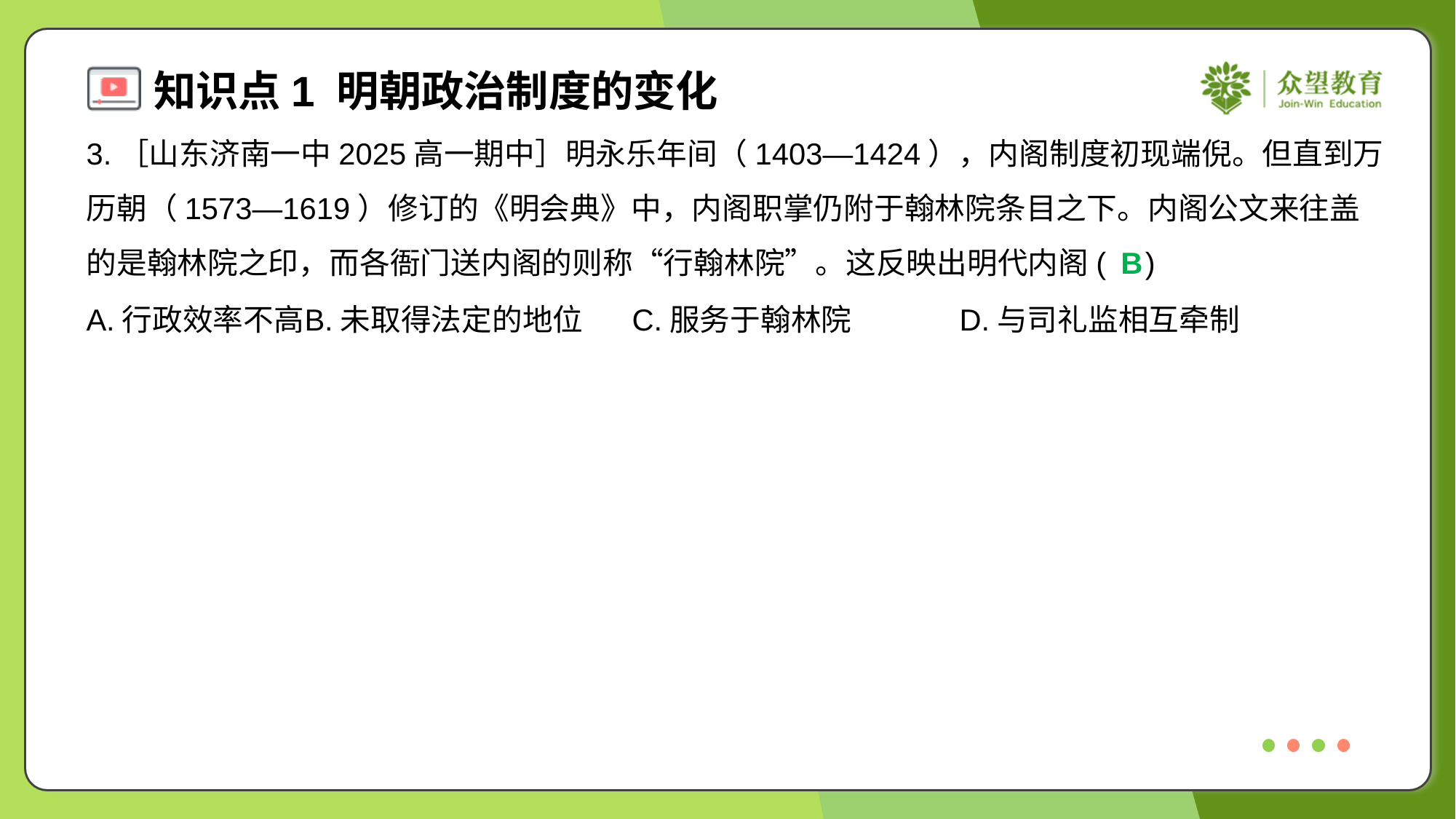

3.［山东济南一中2025高一期中］明永乐年间（1403—1424），内阁制度初现端倪。但直到万
历朝（1573—1619）修订的《明会典》中，内阁职掌仍附于翰林院条目之下。内阁公文来往盖
的是翰林院之印，而各衙门送内阁的则称“行翰林院”。这反映出明代内阁(     )
B
A.行政效率不高	B.未取得法定的地位	C.服务于翰林院	D.与司礼监相互牵制